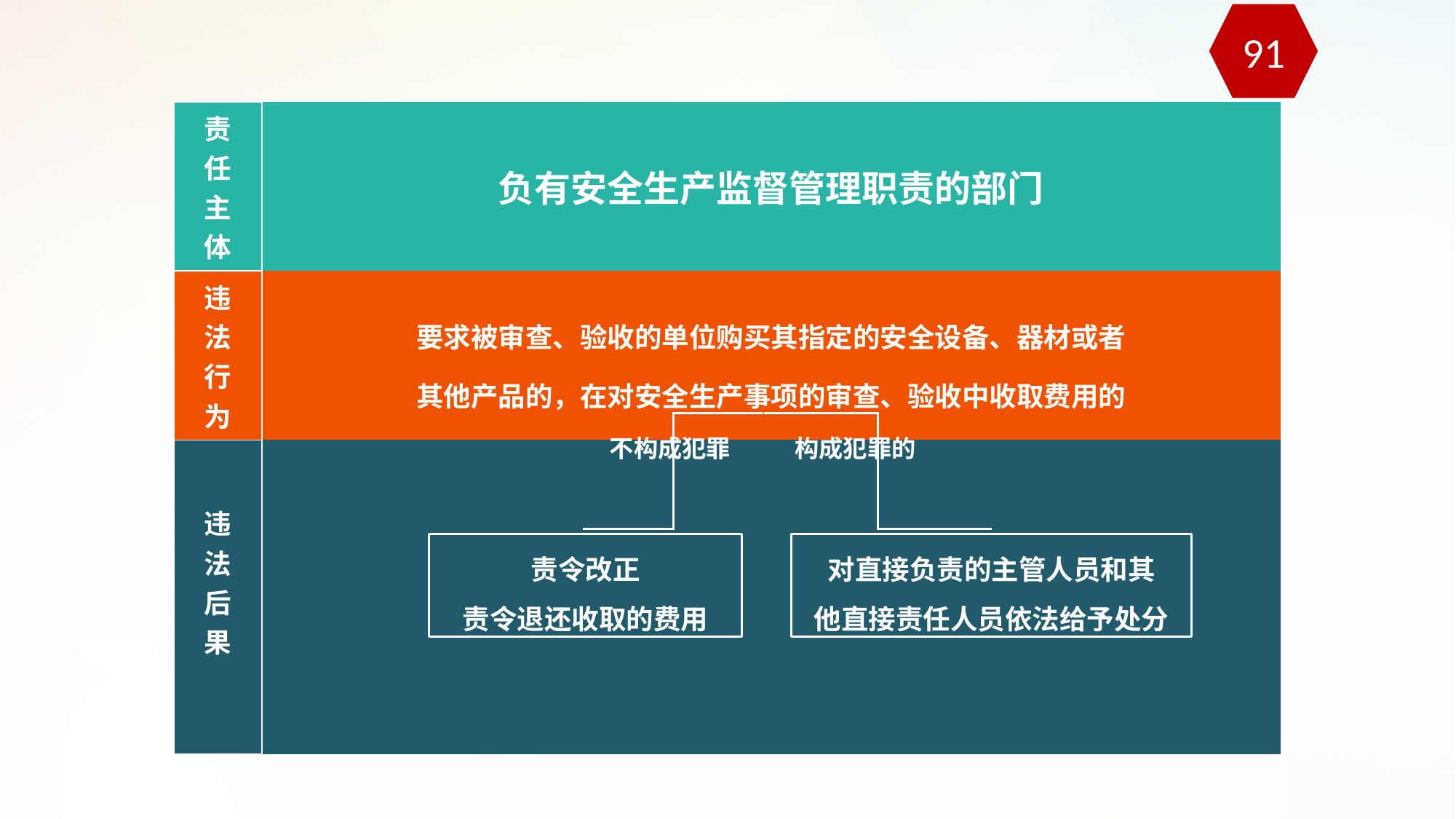

91
| 责 任 主 体 | 负有安全生产监督管理职责的部门 |
| --- | --- |
| 违 法 行 为 | 要求被审查、验收的单位购买其指定的安全设备、器材或者 其他产品的，在对安全生产事项的审查、验收中收取费用的 |
| 违 法 后 果 |  |
不构成犯罪
构成犯罪的
责令改正
责令退还收取的费用
对直接负责的主管人员和其
他直接责任人员依法给予处分